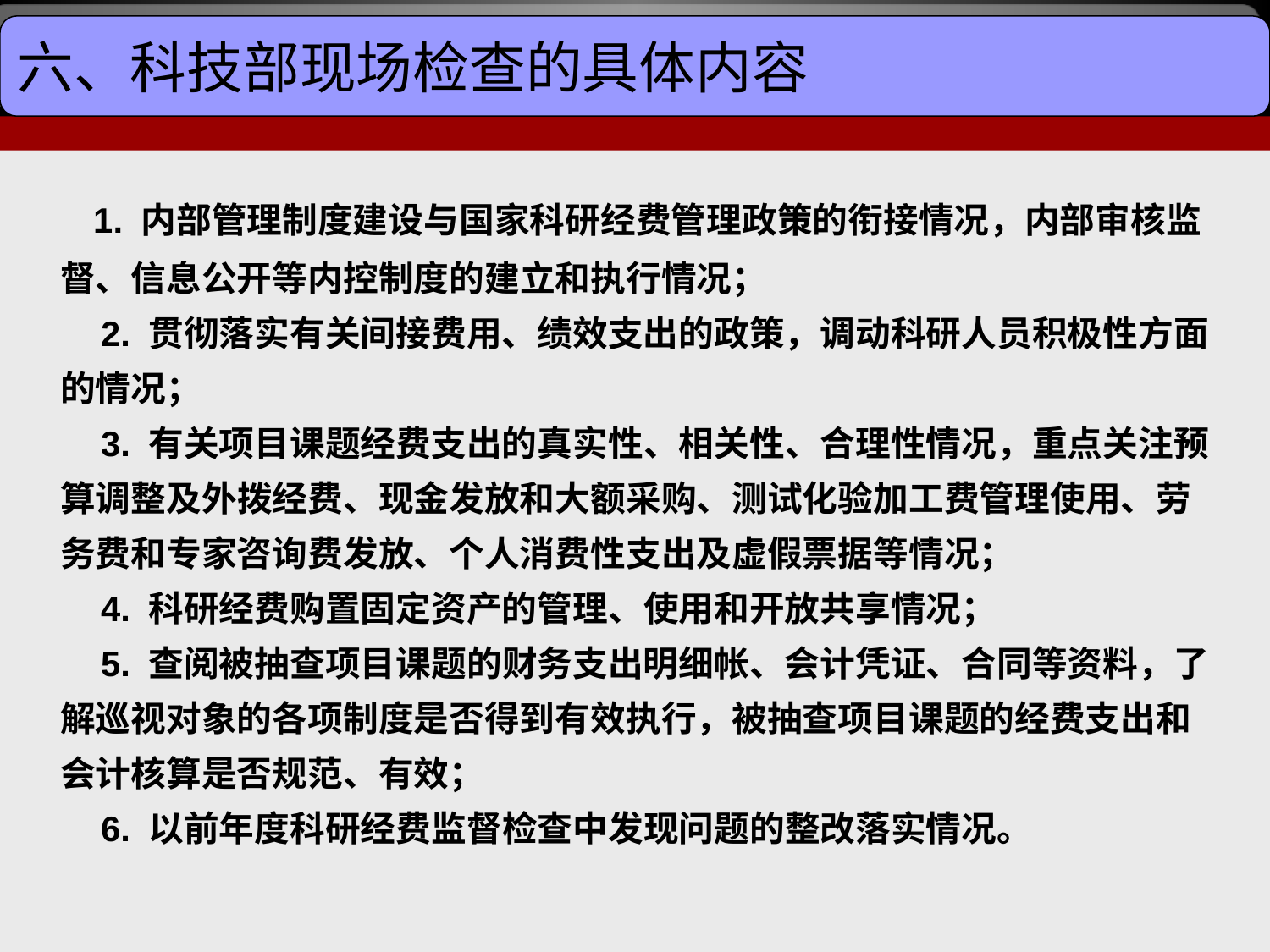

六、科技部现场检查的具体内容
      1. 内部管理制度建设与国家科研经费管理政策的衔接情况，内部审核监督、信息公开等内控制度的建立和执行情况；
    2. 贯彻落实有关间接费用、绩效支出的政策，调动科研人员积极性方面的情况；
    3. 有关项目课题经费支出的真实性、相关性、合理性情况，重点关注预算调整及外拨经费、现金发放和大额采购、测试化验加工费管理使用、劳务费和专家咨询费发放、个人消费性支出及虚假票据等情况；
    4. 科研经费购置固定资产的管理、使用和开放共享情况；
    5. 查阅被抽查项目课题的财务支出明细帐、会计凭证、合同等资料，了解巡视对象的各项制度是否得到有效执行，被抽查项目课题的经费支出和会计核算是否规范、有效；
    6. 以前年度科研经费监督检查中发现问题的整改落实情况。